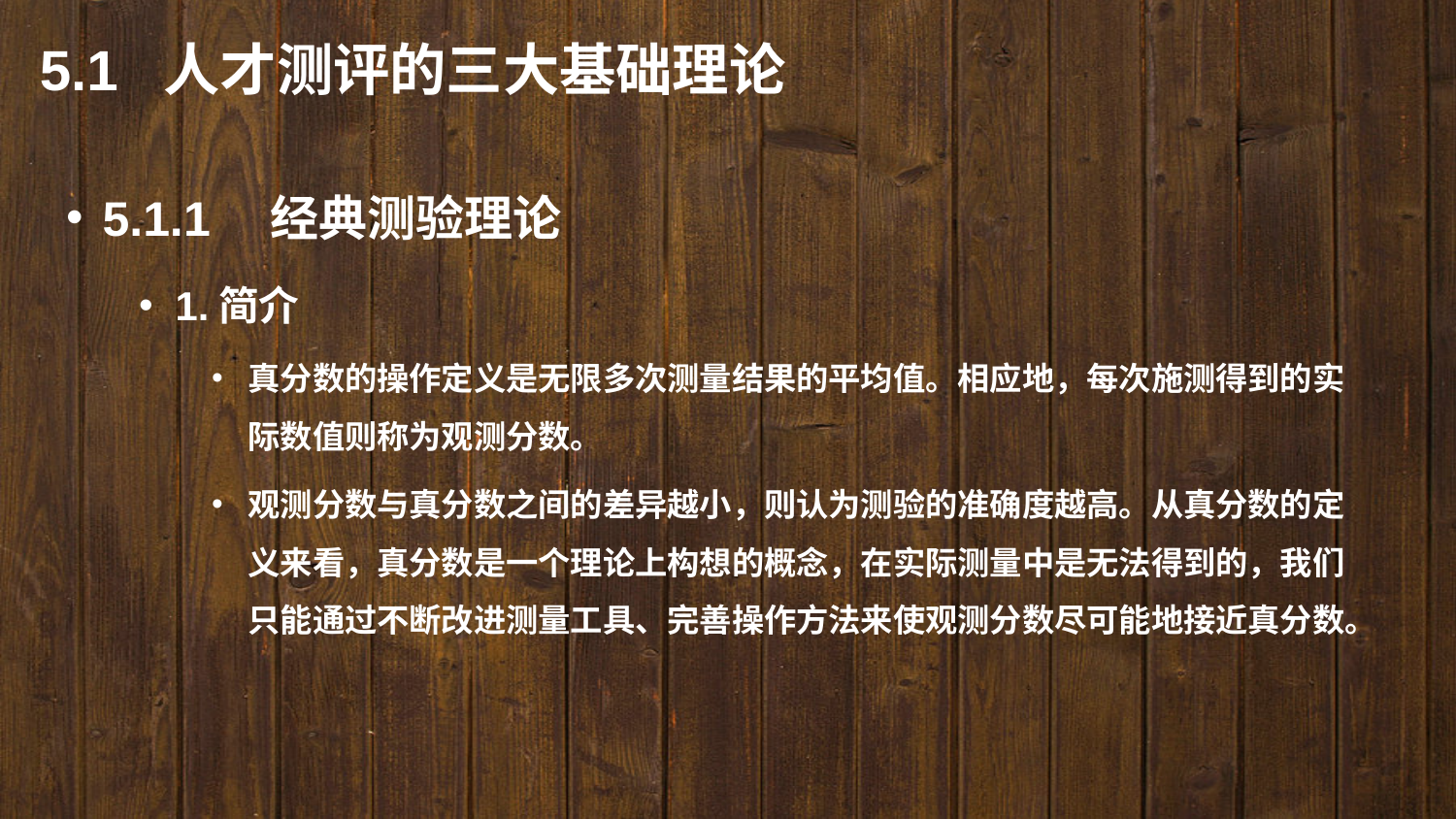

5.1  人才测评的三大基础理论
5.1.1　经典测验理论
1.简介
真分数的操作定义是无限多次测量结果的平均值。相应地，每次施测得到的实际数值则称为观测分数。
观测分数与真分数之间的差异越小，则认为测验的准确度越高。从真分数的定义来看，真分数是一个理论上构想的概念，在实际测量中是无法得到的，我们只能通过不断改进测量工具、完善操作方法来使观测分数尽可能地接近真分数。